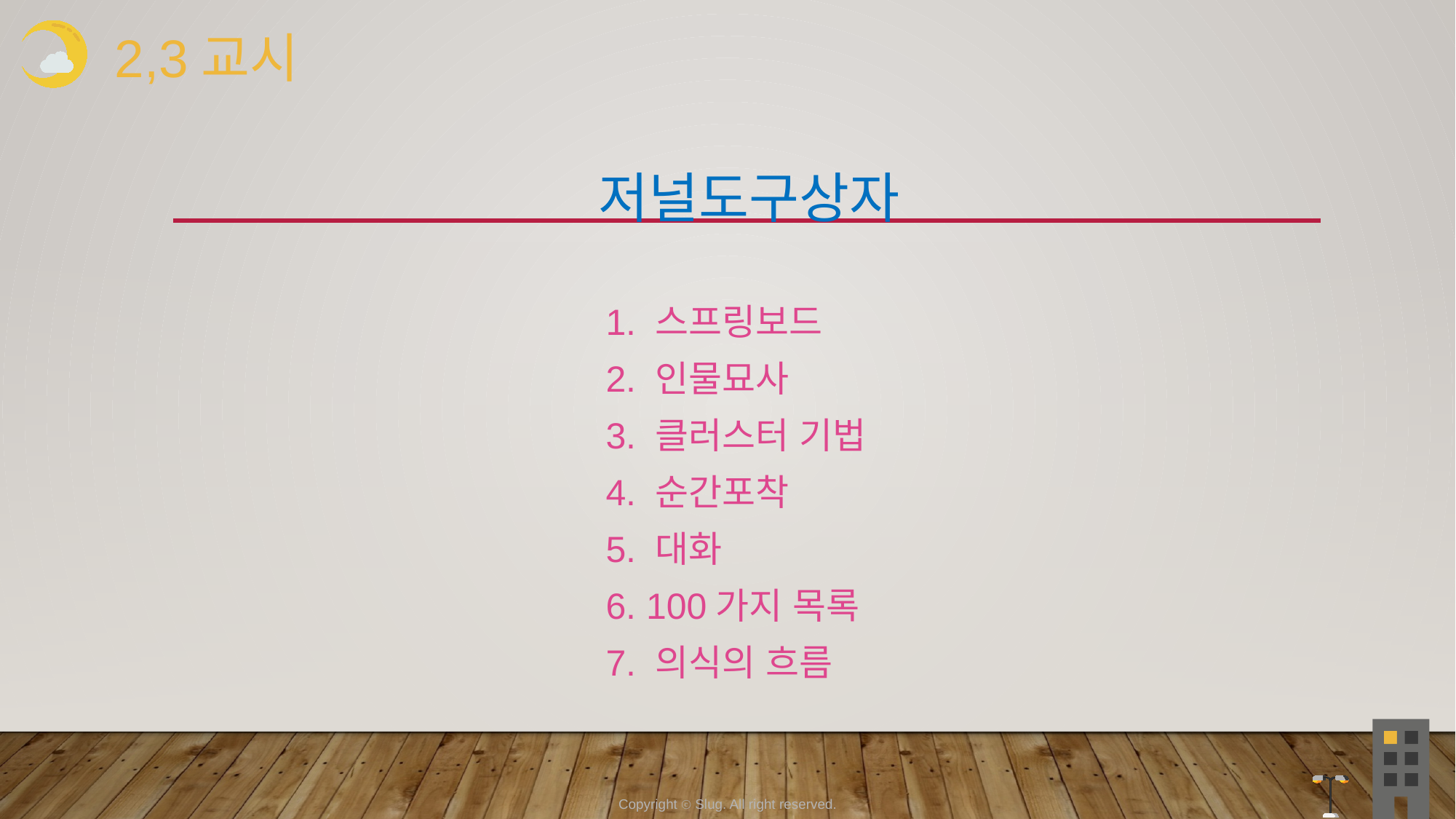

2,3교시

저널도구상자

                                       1. 스프링보드
                                       2. 인물묘사
                                       3. 클러스터 기법
                                       4. 순간포착
                                       5. 대화
                                       6. 100가지 목록
                                       7. 의식의 흐름

Copyright ⓒ Slug. All right reserved.